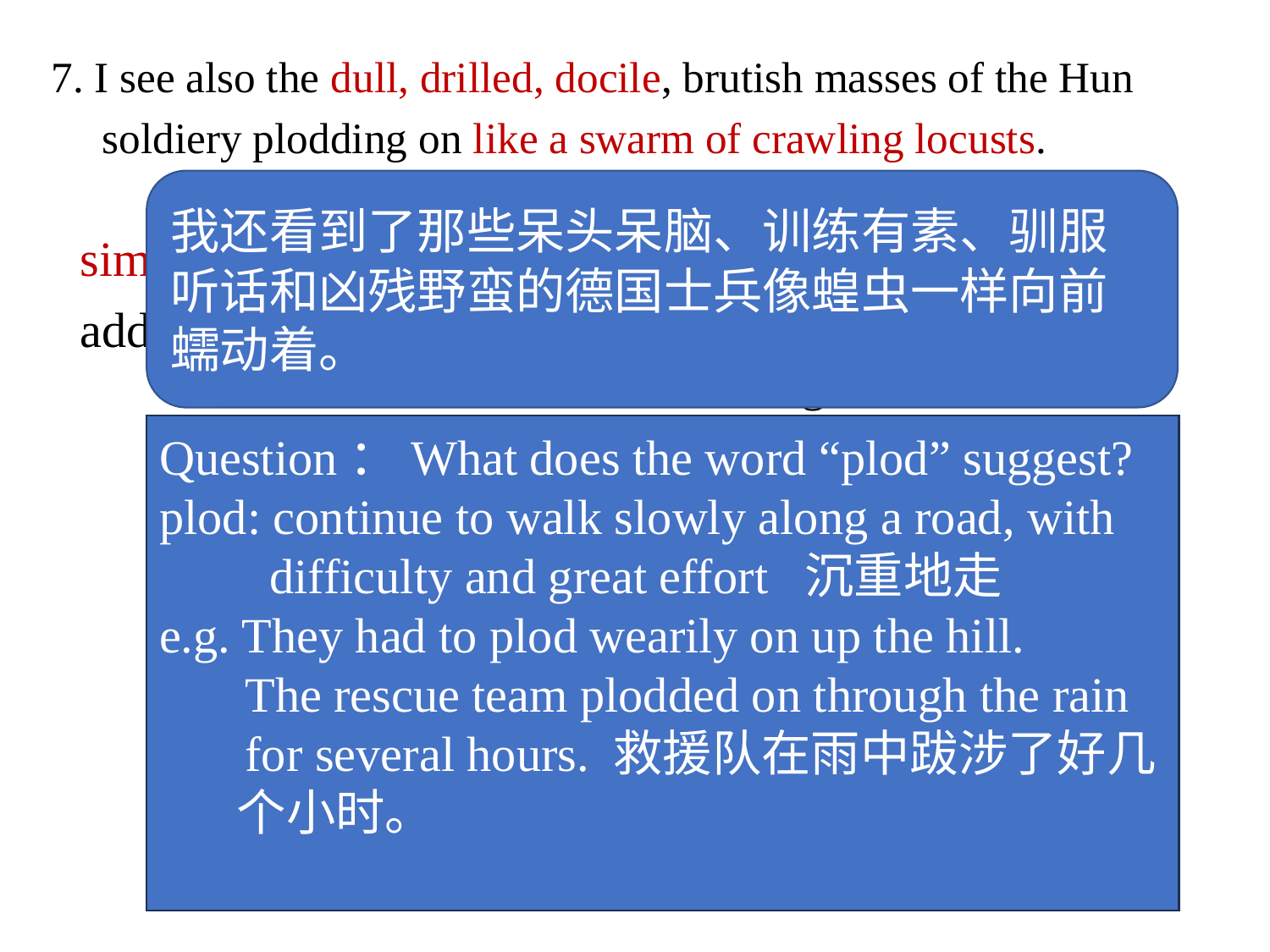

7. I see also the dull, drilled, docile, brutish masses of the Hun soldiery plodding on like a swarm of crawling locusts.

我还看到了那些呆头呆脑、训练有素、驯服听话和凶残野蛮的德国士兵像蝗虫一样向前蠕动着。
the Hun soldiery(derogatory term: German soldiers) plodding on like a swarm of crawling locusts.
simile:
add vividness

Question：What does the word “plod” suggest?
plod: continue to walk slowly along a road, with
         difficulty and great effort  沉重地走
e.g. They had to plod wearily on up the hill.
       The rescue team plodded on through the rain
       for several hours. 救援队在雨中跋涉了好几
      个小时。

Churchill uses simile, comparing the German soldiers to locusts because they have one thing in common—the spreading of destruction.